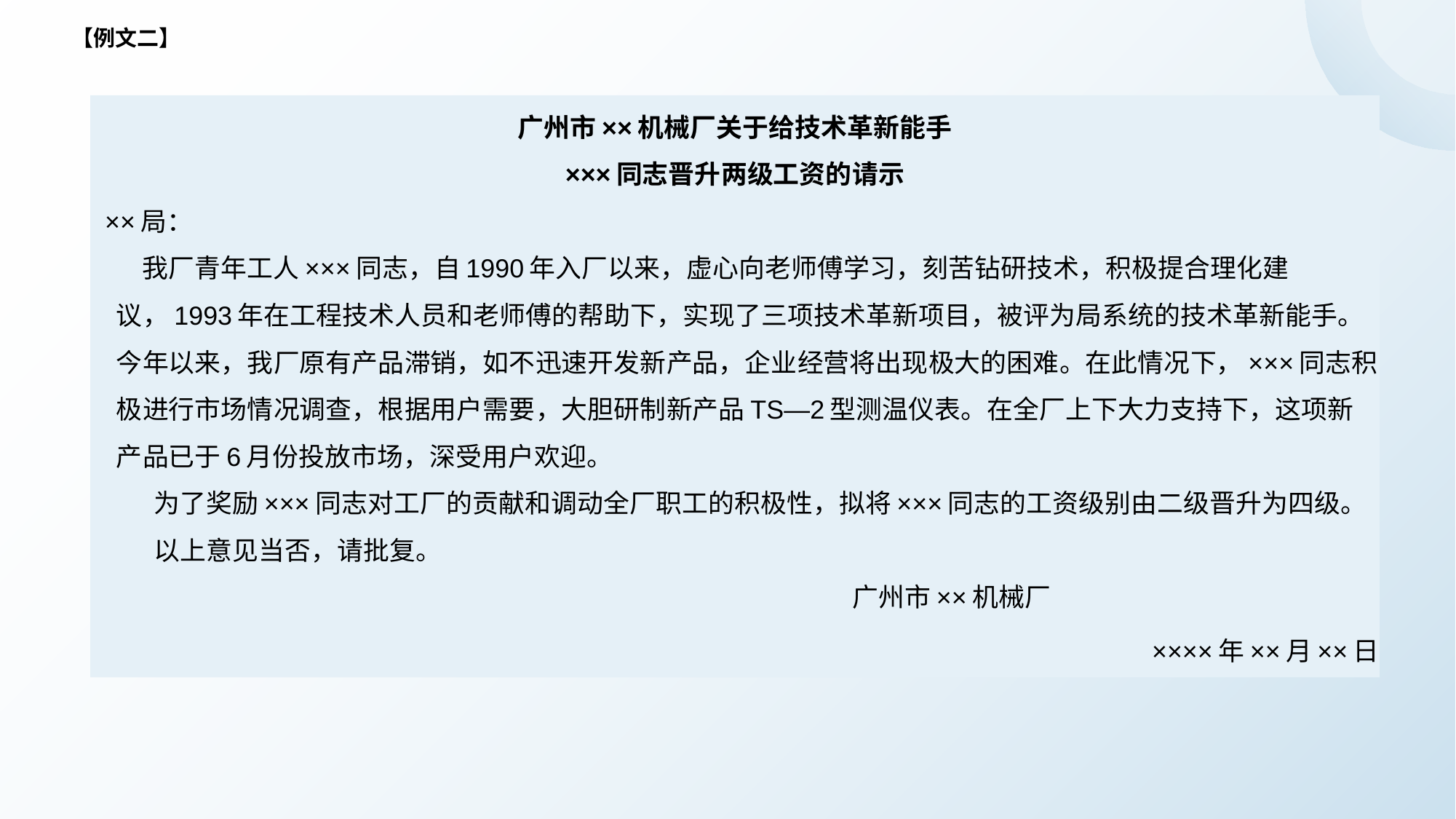

【例文二】
广州市××机械厂关于给技术革新能手
×××同志晋升两级工资的请示
  ××局：
        我厂青年工人×××同志，自1990年入厂以来，虚心向老师傅学习，刻苦钻研技术，积极提合理化建议，1993年在工程技术人员和老师傅的帮助下，实现了三项技术革新项目，被评为局系统的技术革新能手。今年以来，我厂原有产品滞销，如不迅速开发新产品，企业经营将出现极大的困难。在此情况下，×××同志积极进行市场情况调查，根据用户需要，大胆研制新产品TS—2型测温仪表。在全厂上下大力支持下，这项新产品已于6月份投放市场，深受用户欢迎。
          为了奖励×××同志对工厂的贡献和调动全厂职工的积极性，拟将×××同志的工资级别由二级晋升为四级。
          以上意见当否，请批复。
                                                                                                                                  广州市××机械厂
                                                                                                                    ××××年××月××日